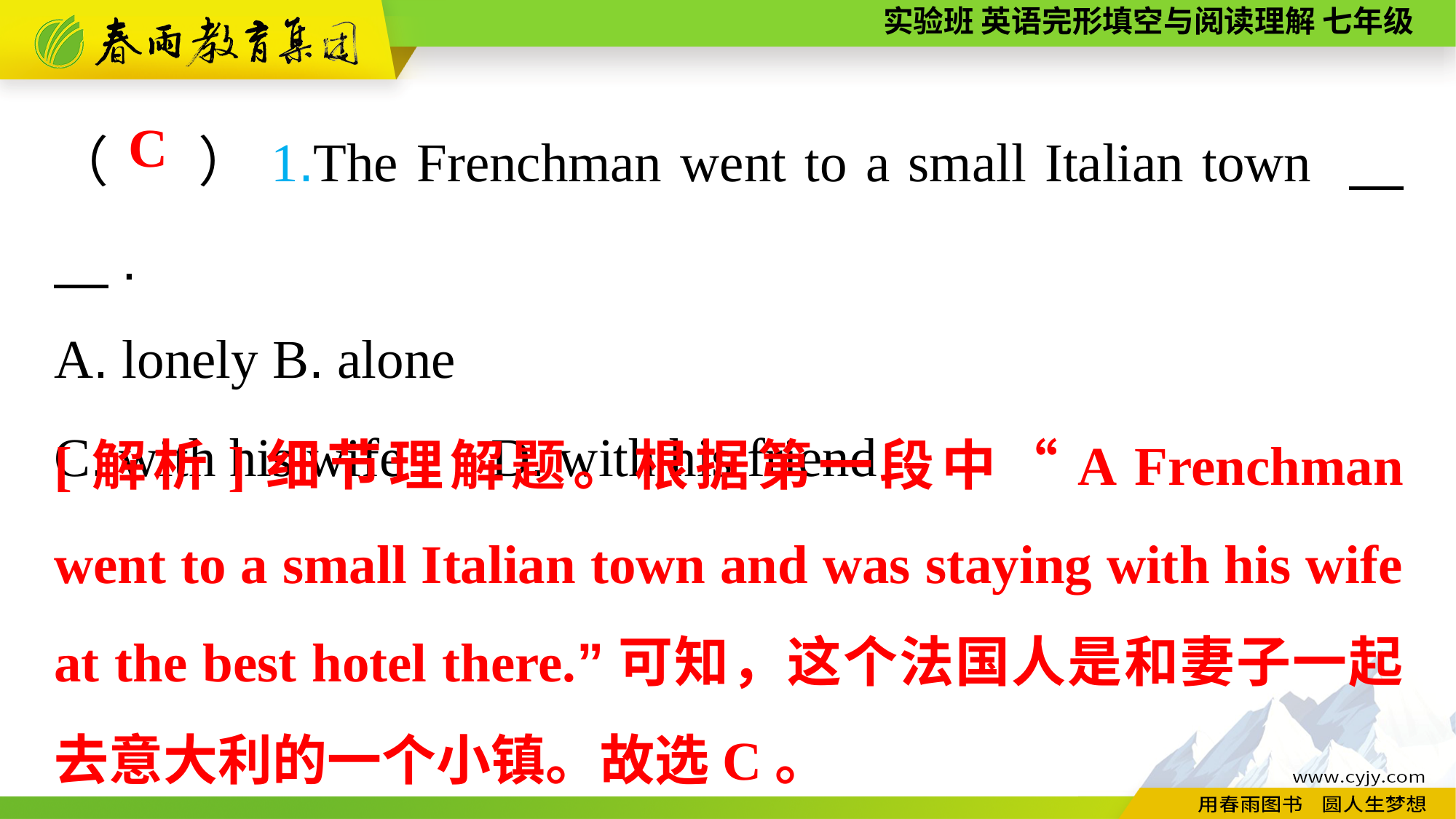

（     ）1.The Frenchman went to a small Italian town 　　.
A. lonely	B. alone
C. with his wife	D. with his friend
C
[解析]细节理解题。根据第一段中“A Frenchman went to a small Italian town and was staying with his wife at the best hotel there.”可知，这个法国人是和妻子一起去意大利的一个小镇。故选C。